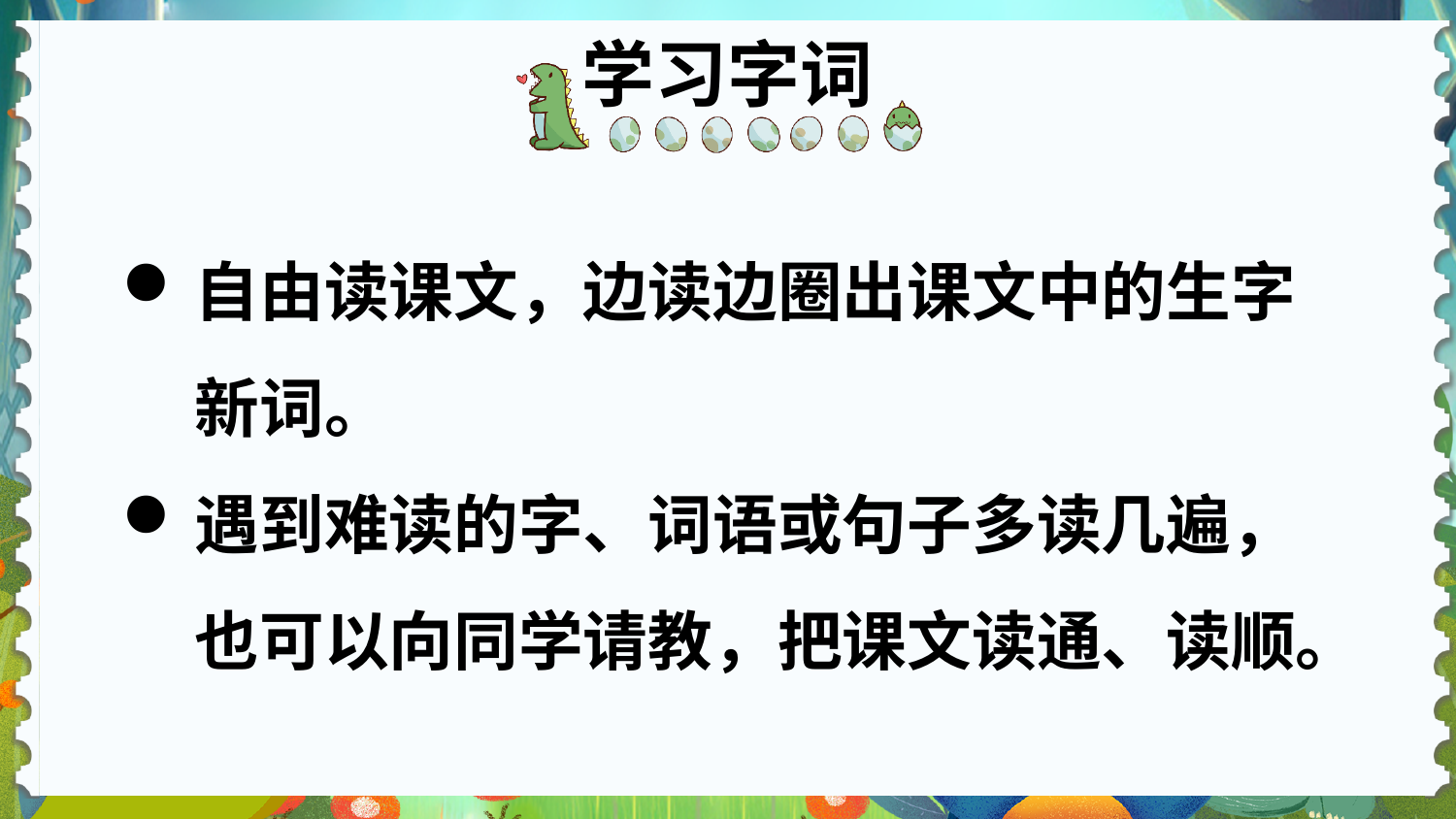

学习字词
自由读课文，边读边圈出课文中的生字新词。
遇到难读的字、词语或句子多读几遍，也可以向同学请教，把课文读通、读顺。